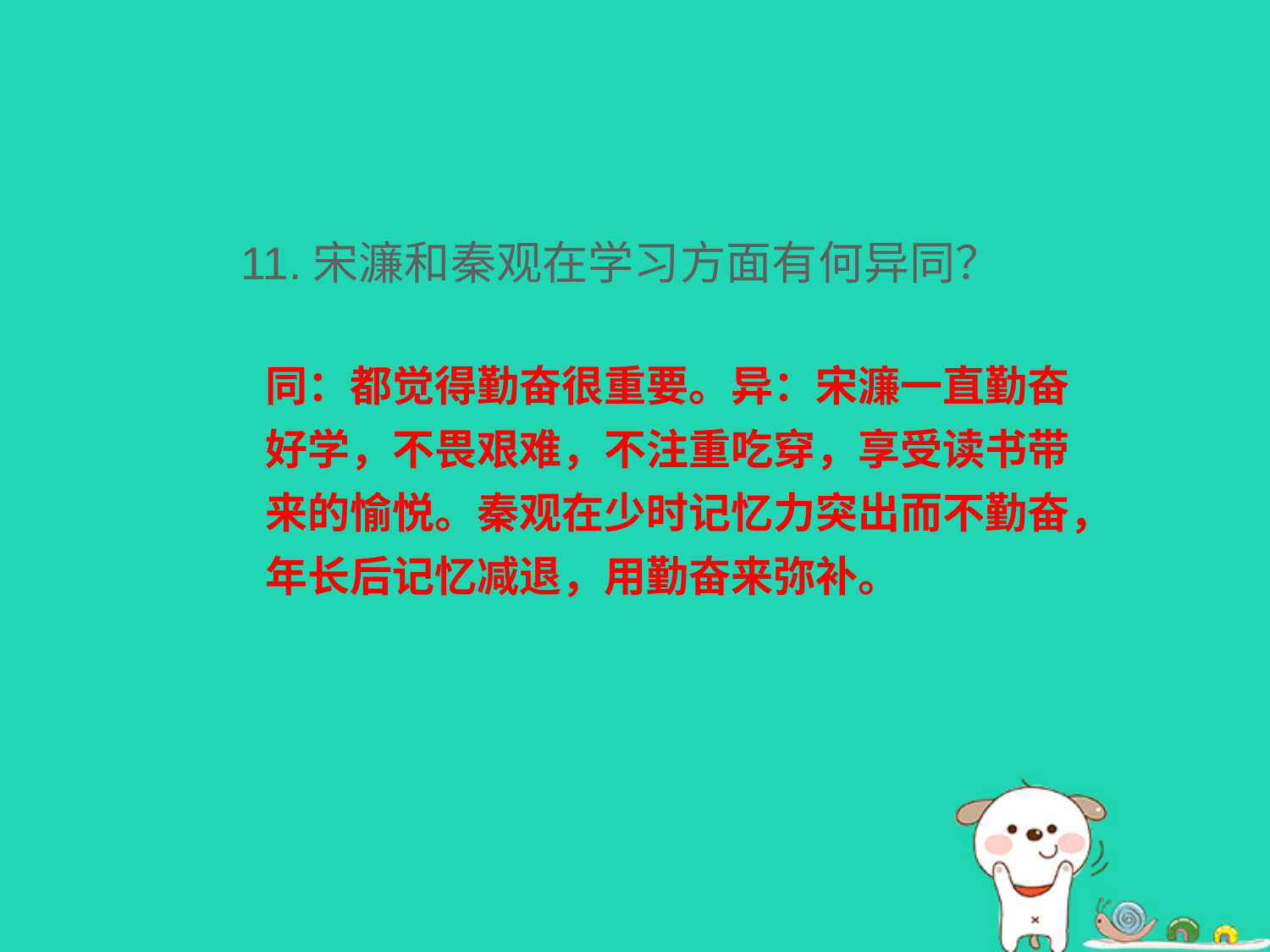

11.宋濂和秦观在学习方面有何异同？
同：都觉得勤奋很重要。异：宋濂一直勤奋好学，不畏艰难，不注重吃穿，享受读书带来的愉悦。秦观在少时记忆力突出而不勤奋，年长后记忆减退，用勤奋来弥补。